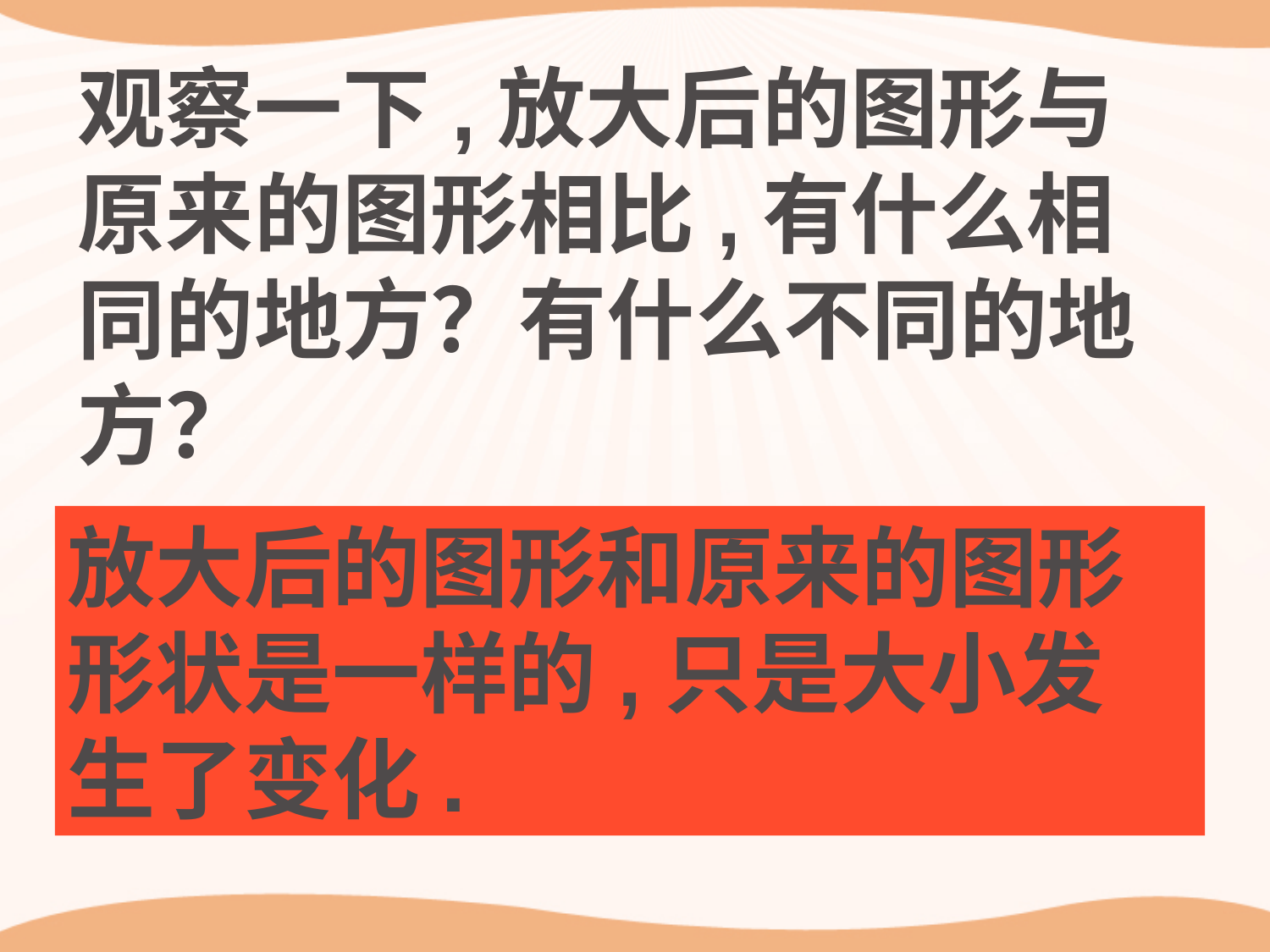

观察一下,放大后的图形与原来的图形相比,有什么相同的地方？有什么不同的地方？
放大后的图形和原来的图形形状是一样的,只是大小发生了变化.